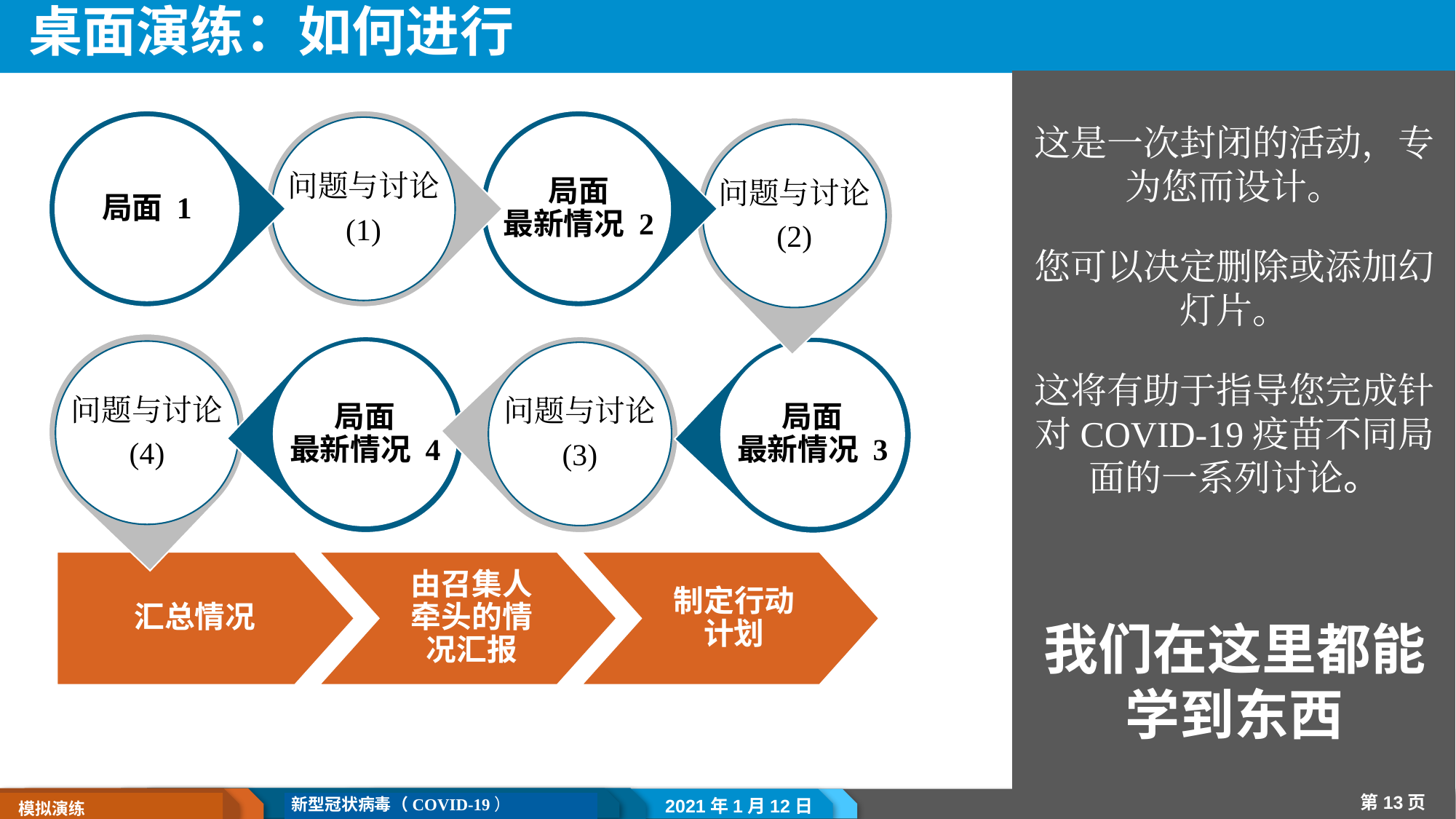

# 桌面演练：如何进行

这是一次封闭的活动，专为您而设计。
您可以决定删除或添加幻灯片。
这将有助于指导您完成针对COVID-19疫苗不同局面的一系列讨论。

我们在这里都能学到东西

局面 1

问题与讨论
(1)

局面
最新情况 2

问题与讨论
(2)

局面
最新情况 4

问题与讨论
(3)

局面
最新情况 3
问题与讨论
(4)
汇总情况
由召集人牵头的情况汇报
制定行动计划
2021年1月12日
第13页
新型冠状病毒（COVID-19）
  模拟演练